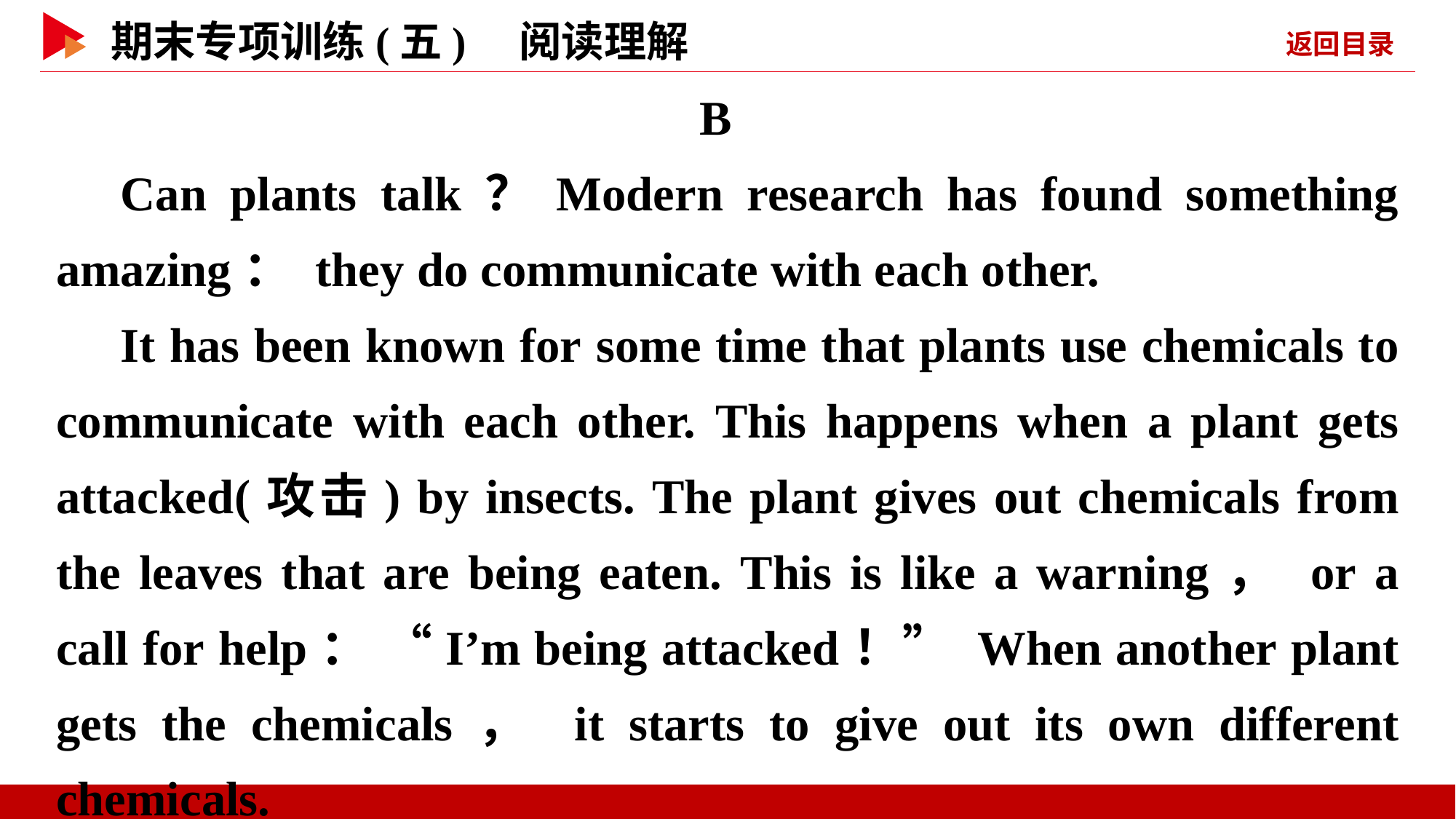

B
Can plants talk？Modern research has found something amazing： they do communicate with each other.
It has been known for some time that plants use chemicals to communicate with each other. This happens when a plant gets attacked(攻击) by insects. The plant gives out chemicals from the leaves that are being eaten. This is like a warning， or a call for help： “I’m being attacked！” When another plant gets the chemicals， it starts to give out its own different chemicals.